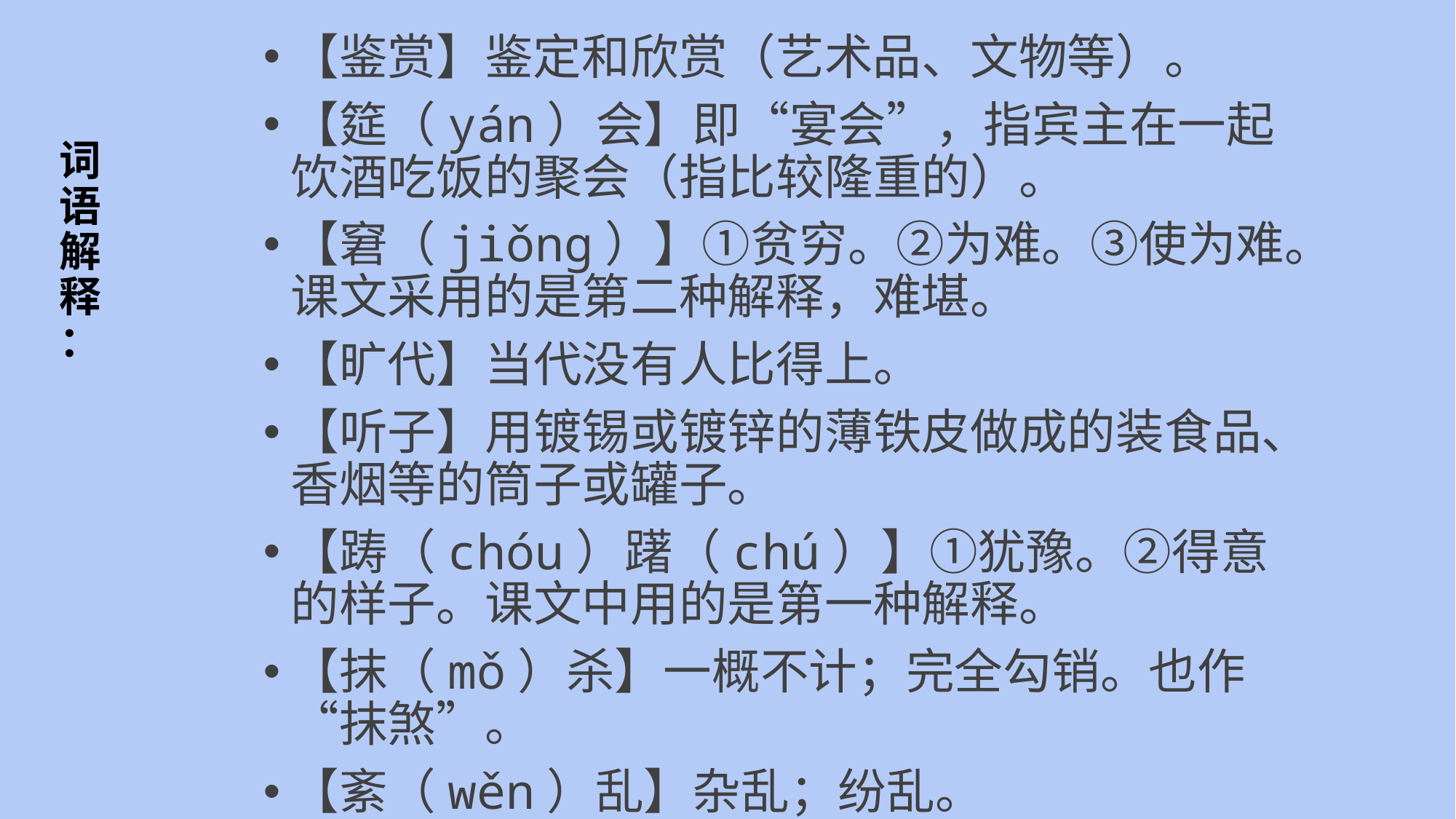

【鉴赏】鉴定和欣赏（艺术品、文物等）。
【筵（yán）会】即“宴会”，指宾主在一起饮酒吃饭的聚会（指比较隆重的）。
【窘（jiǒng）】①贫穷。②为难。③使为难。课文采用的是第二种解释，难堪。
【旷代】当代没有人比得上。
【听子】用镀锡或镀锌的薄铁皮做成的装食品、香烟等的筒子或罐子。
【踌（chóu）躇（chú）】①犹豫。②得意的样子。课文中用的是第一种解释。
【抹（mǒ）杀】一概不计；完全勾销。也作“抹煞”。
【紊（wěn）乱】杂乱；纷乱。

# 词语解释：